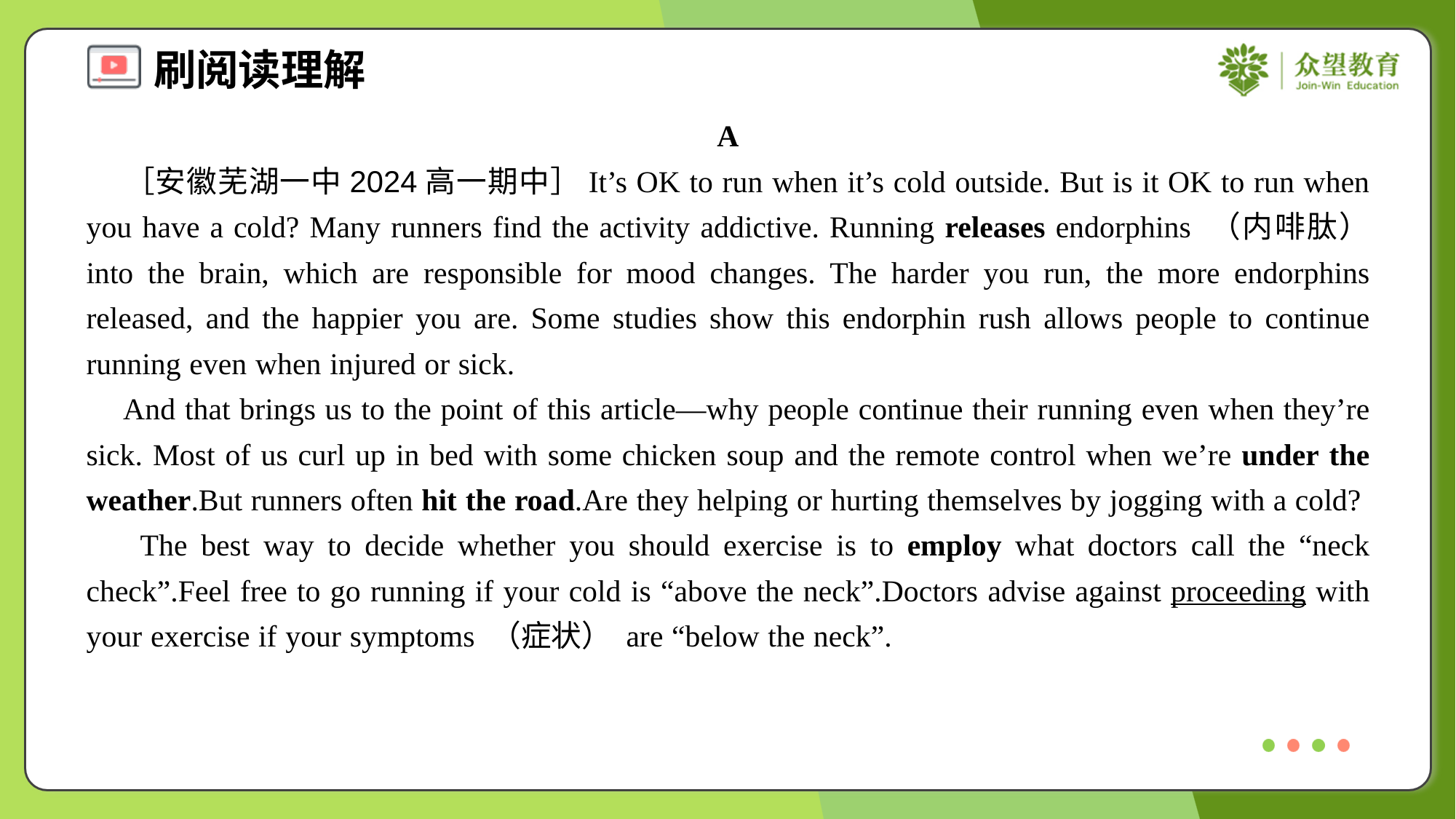

A
    ［安徽芜湖一中2024高一期中］It’s OK to run when it’s cold outside. But is it OK to run when you have a cold? Many runners find the activity addictive. Running releases endorphins （内啡肽） into the brain, which are responsible for mood changes. The harder you run, the more endorphins released, and the happier you are. Some studies show this endorphin rush allows people to continue running even when injured or sick.
    And that brings us to the point of this article—why people continue their running even when they’re sick. Most of us curl up in bed with some chicken soup and the remote control when we’re under the weather.But runners often hit the road.Are they helping or hurting themselves by jogging with a cold?
    The best way to decide whether you should exercise is to employ what doctors call the “neck check”.Feel free to go running if your cold is “above the neck”.Doctors advise against proceeding with your exercise if your symptoms （症状） are “below the neck”.